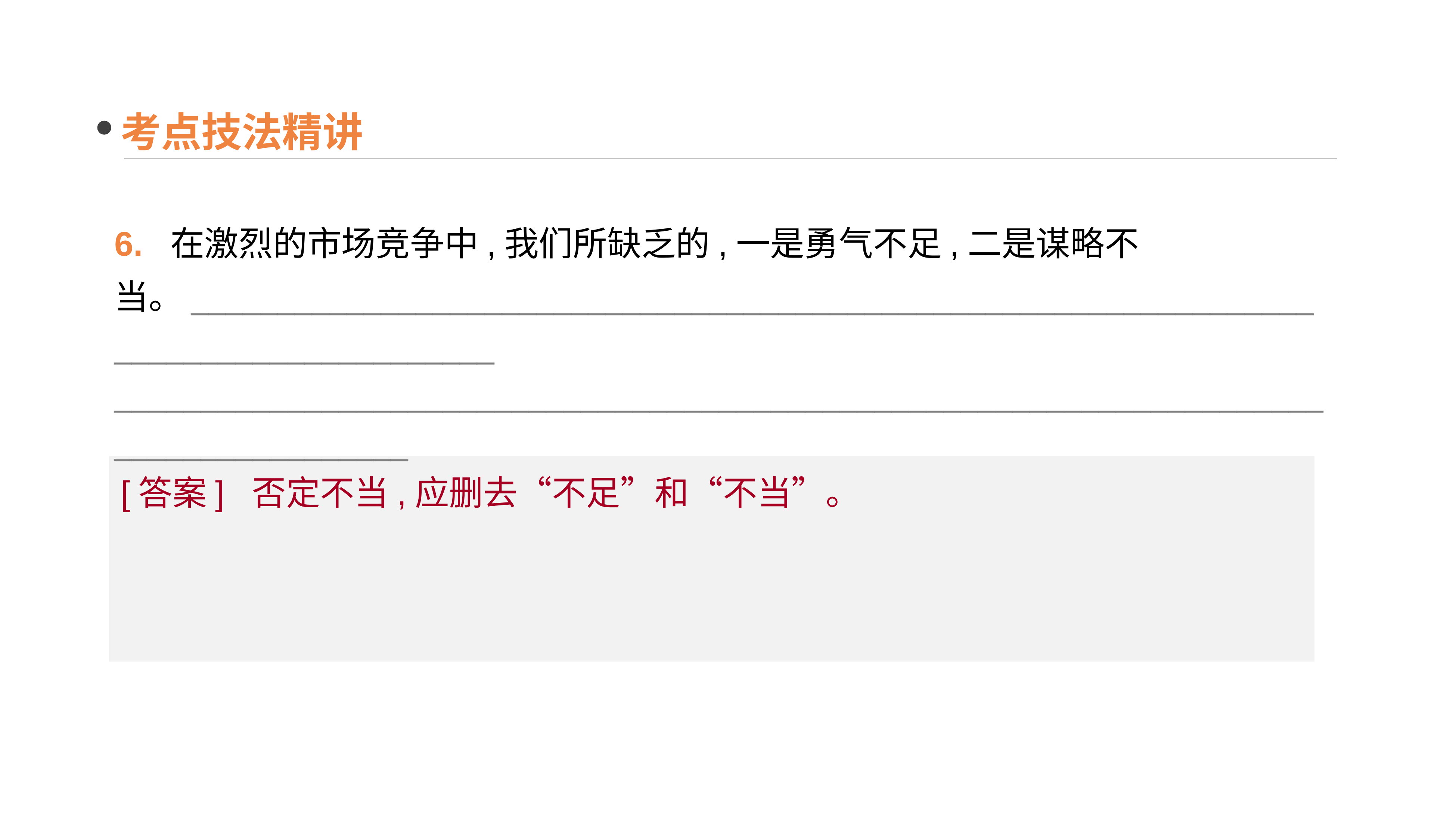

考点技法精讲

6.  在激烈的市场竞争中,我们所缺乏的,一是勇气不足,二是谋略不当。_______________________________________________________________________________________
_______________________________________________________________________________________

[答案]  否定不当,应删去“不足”和“不当”。